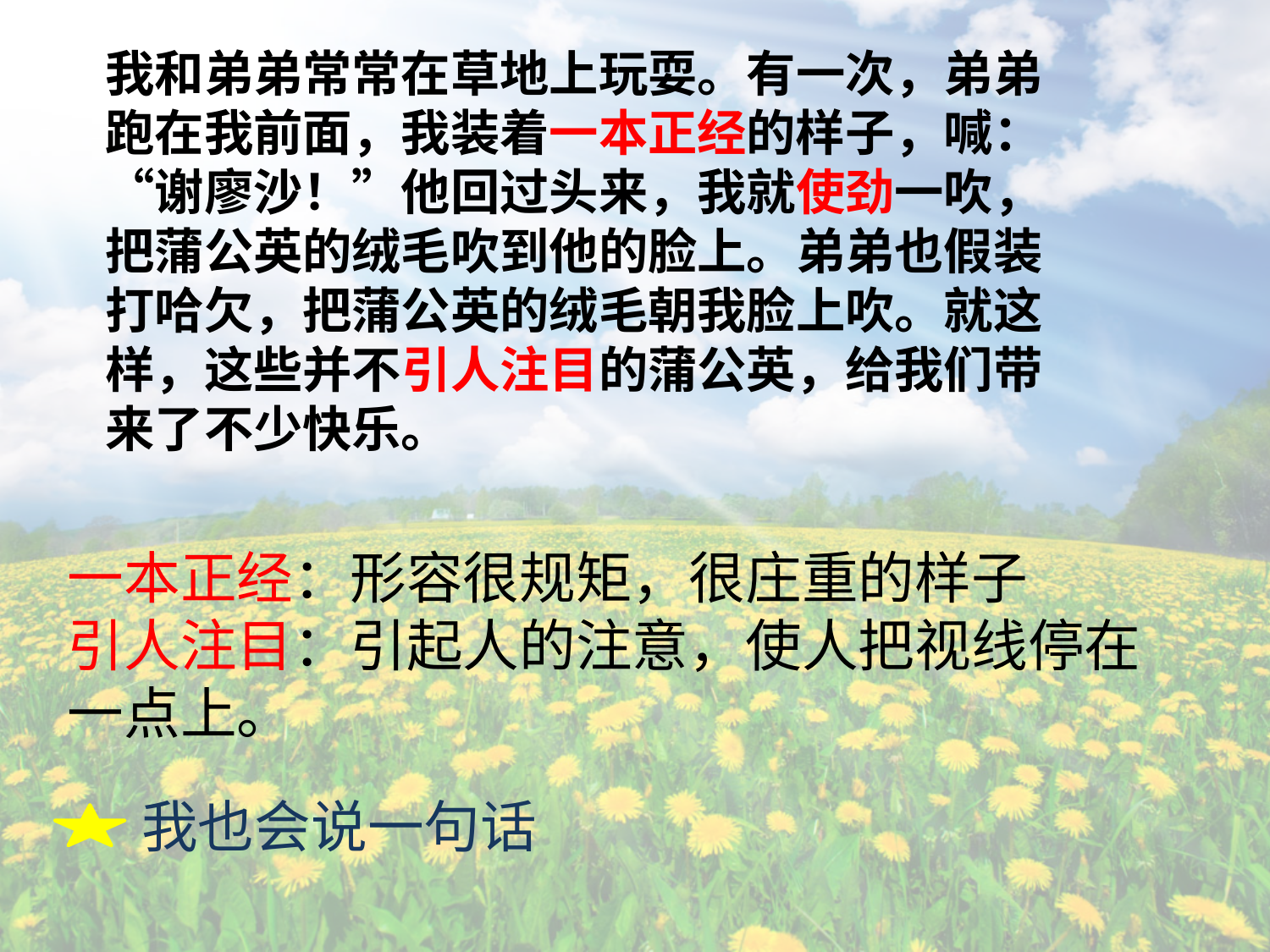

我和弟弟常常在草地上玩耍。有一次，弟弟跑在我前面，我装着一本正经的样子，喊：“谢廖沙！”他回过头来，我就使劲一吹，把蒲公英的绒毛吹到他的脸上。弟弟也假装打哈欠，把蒲公英的绒毛朝我脸上吹。就这样，这些并不引人注目的蒲公英，给我们带来了不少快乐。
一本正经：形容很规矩，很庄重的样子
引人注目：引起人的注意，使人把视线停在一点上。
我也会说一句话